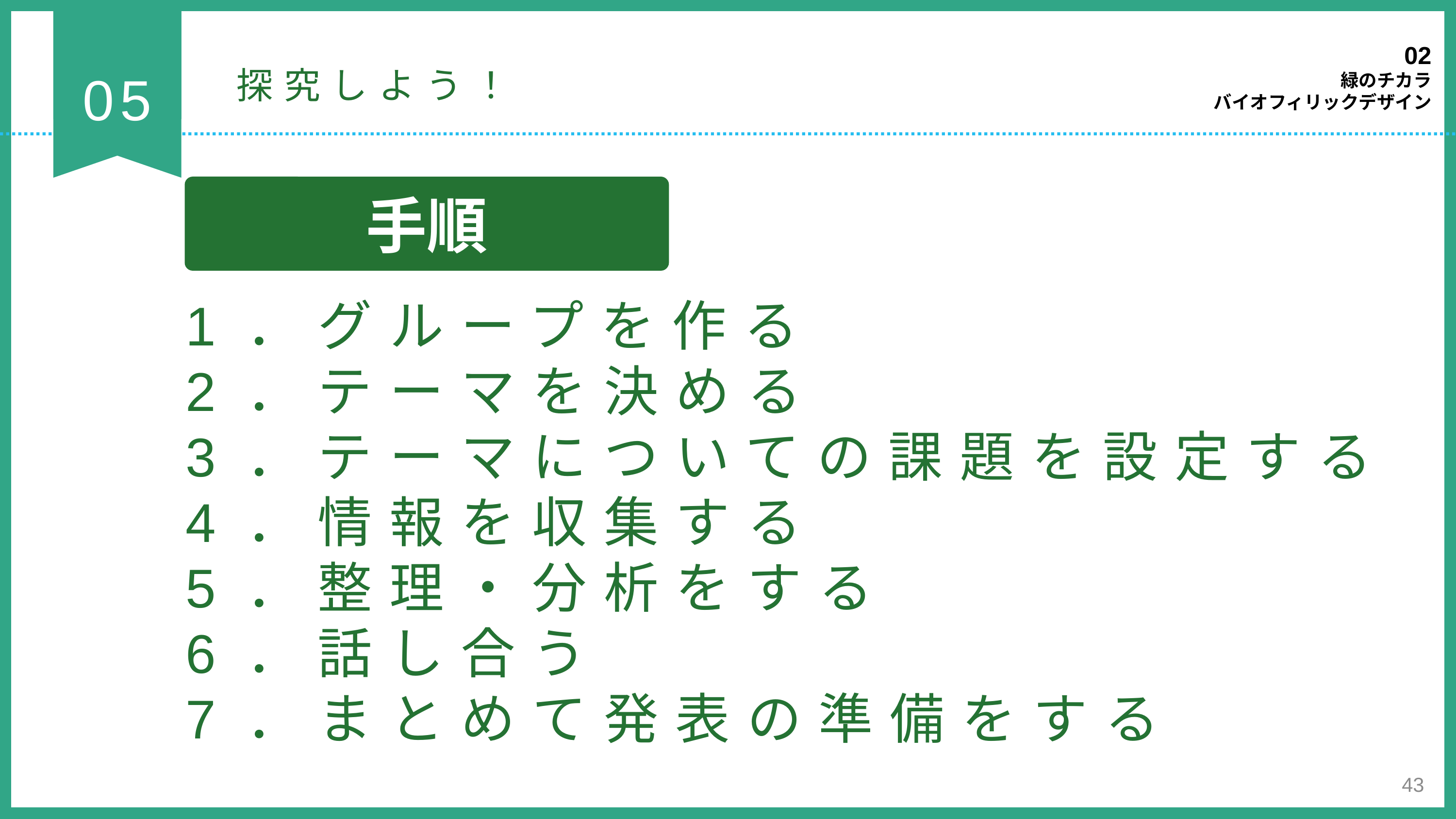

02
緑のチカラ
バイオフィリックデザイン
05
探究しよう！

手順
1．グループを作る
2．テーマを決める
3．テーマについての課題を設定する
4．情報を収集する
5．整理・分析をする
6．話し合う
7．まとめて発表の準備をする
43